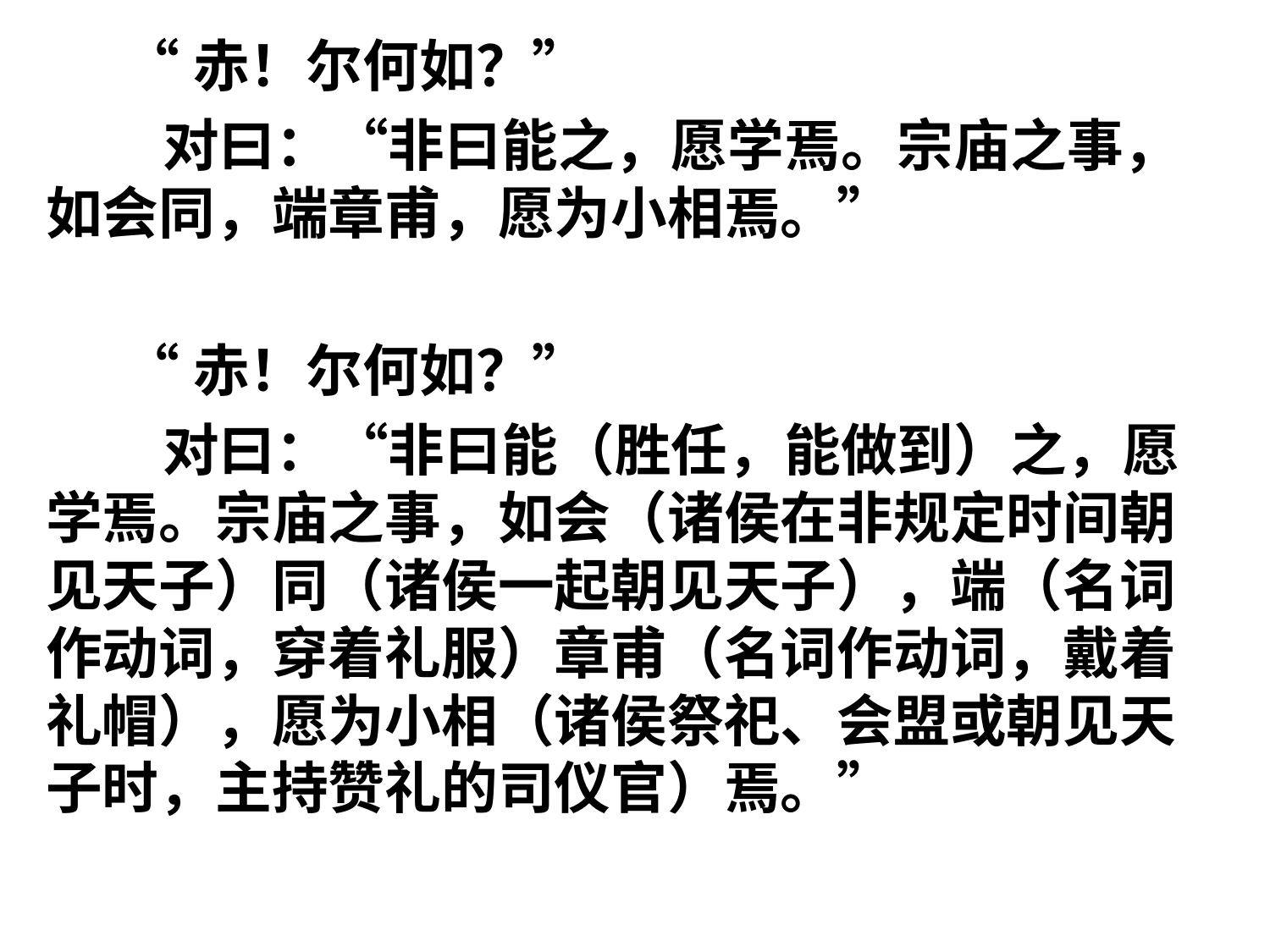

“赤！尔何如？”
        对曰：“非曰能之，愿学焉。宗庙之事，如会同，端章甫，愿为小相焉。”

      “赤！尔何如？”
        对曰：“非曰能（胜任，能做到）之，愿学焉。宗庙之事，如会（诸侯在非规定时间朝见天子）同（诸侯一起朝见天子），端（名词作动词，穿着礼服）章甫（名词作动词，戴着礼帽），愿为小相（诸侯祭祀、会盟或朝见天子时，主持赞礼的司仪官）焉。”